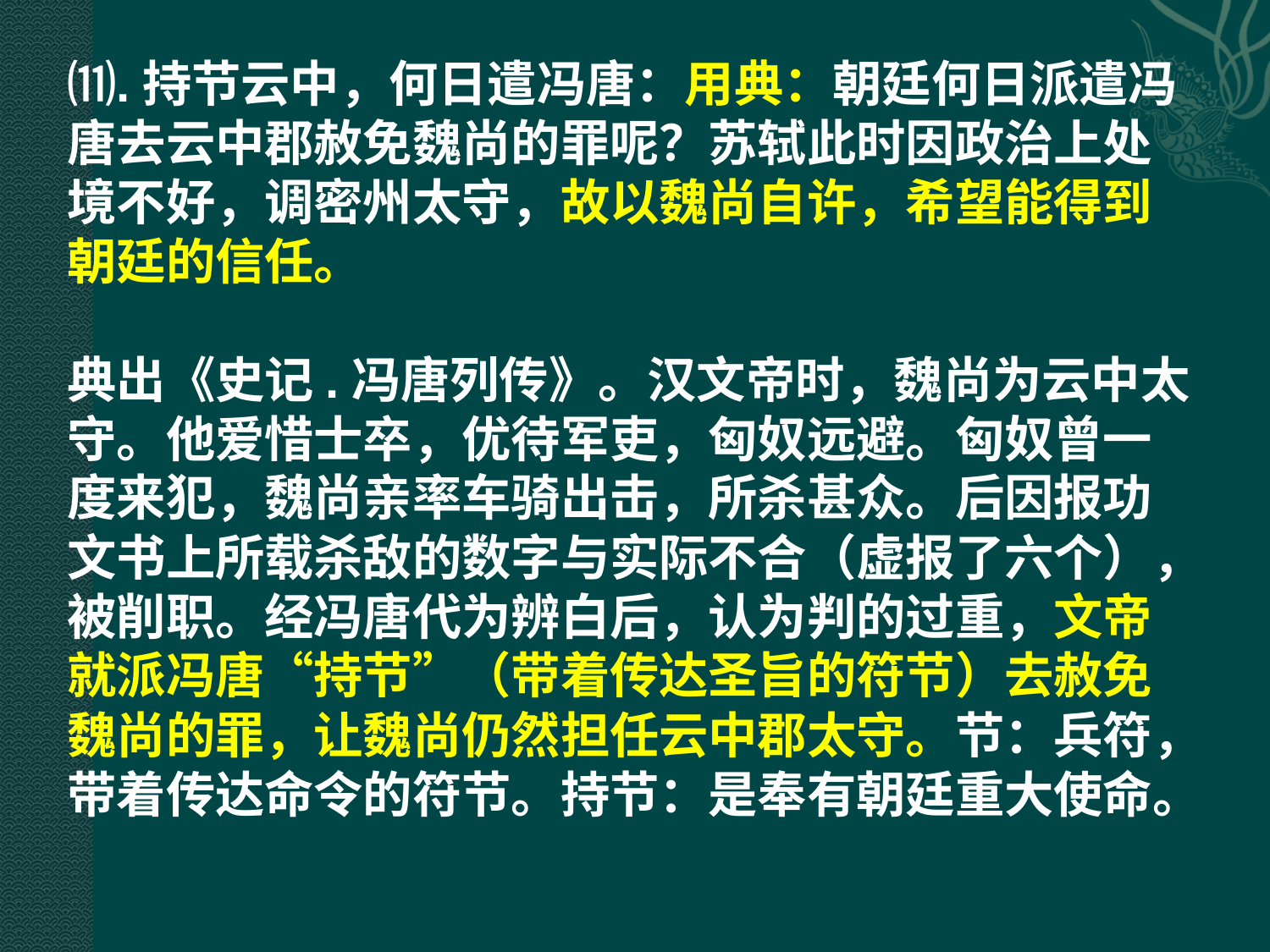

⑾.持节云中，何日遣冯唐：用典：朝廷何日派遣冯唐去云中郡赦免魏尚的罪呢？苏轼此时因政治上处境不好，调密州太守，故以魏尚自许，希望能得到朝廷的信任。

典出《史记.冯唐列传》。汉文帝时，魏尚为云中太守。他爱惜士卒，优待军吏，匈奴远避。匈奴曾一度来犯，魏尚亲率车骑出击，所杀甚众。后因报功文书上所载杀敌的数字与实际不合（虚报了六个），被削职。经冯唐代为辨白后，认为判的过重，文帝就派冯唐“持节”（带着传达圣旨的符节）去赦免魏尚的罪，让魏尚仍然担任云中郡太守。节：兵符，带着传达命令的符节。持节：是奉有朝廷重大使命。